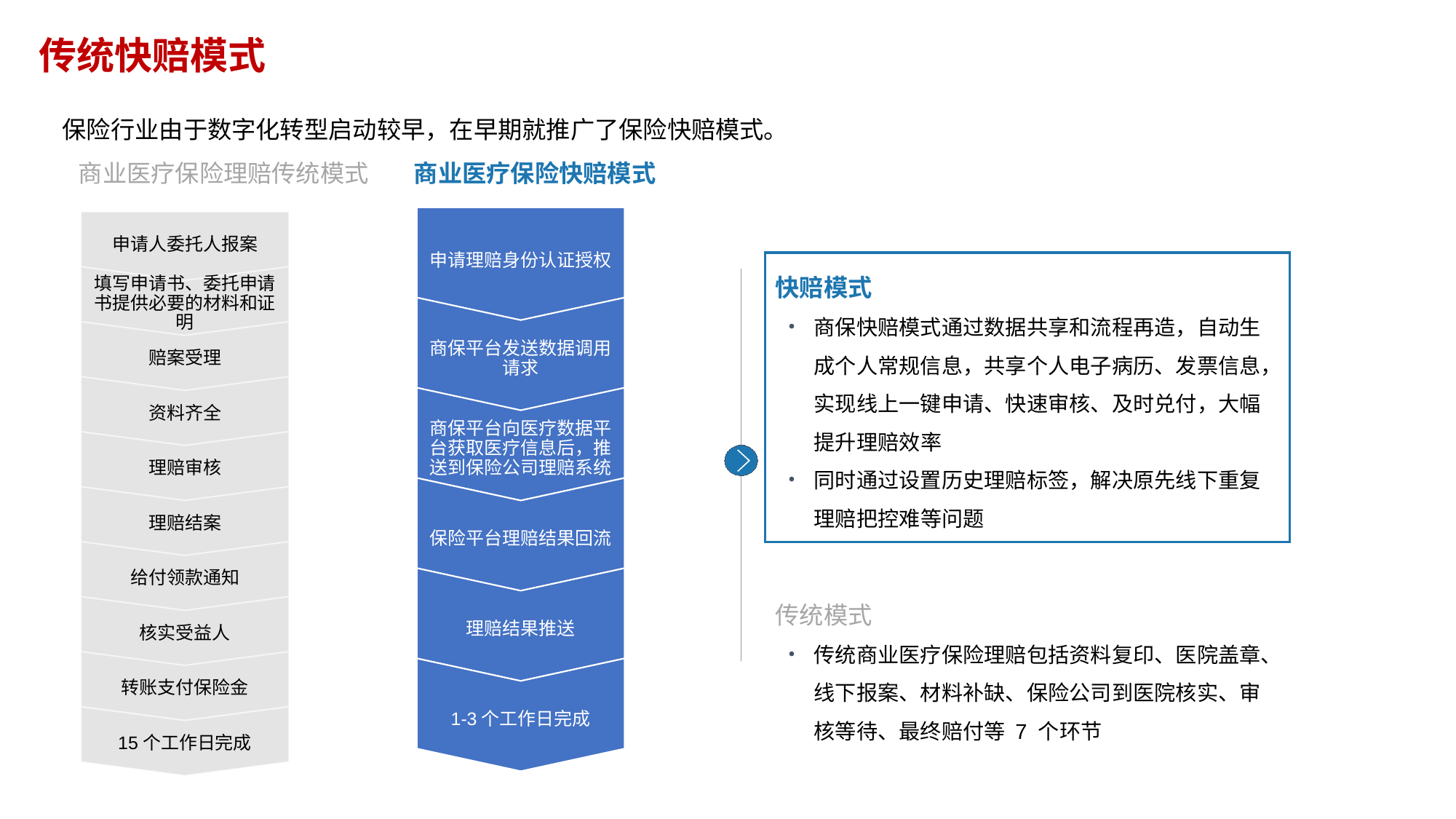

传统快赔模式
保险行业由于数字化转型启动较早，在早期就推广了保险快赔模式。
申请人委托人报案
商业医疗保险理赔传统模式
商业医疗保险快赔模式
申请理赔身份认证授权
填写申请书、委托申请书提供必要的材料和证明

快赔模式
商保快赔模式通过数据共享和流程再造，自动生成个人常规信息，共享个人电子病历、发票信息，实现线上一键申请、快速审核、及时兑付，大幅提升理赔效率
同时通过设置历史理赔标签，解决原先线下重复理赔把控难等问题

传统模式
传统商业医疗保险理赔包括资料复印、医院盖章、线下报案、材料补缺、保险公司到医院核实、审核等待、最终赔付等 7 个环节
商保平台发送数据调用请求
赔案受理
资料齐全
商保平台向医疗数据平台获取医疗信息后，推送到保险公司理赔系统
理赔审核
理赔结案
保险平台理赔结果回流

给付领款通知
理赔结果推送
核实受益人
转账支付保险金
1-3个工作日完成
15个工作日完成